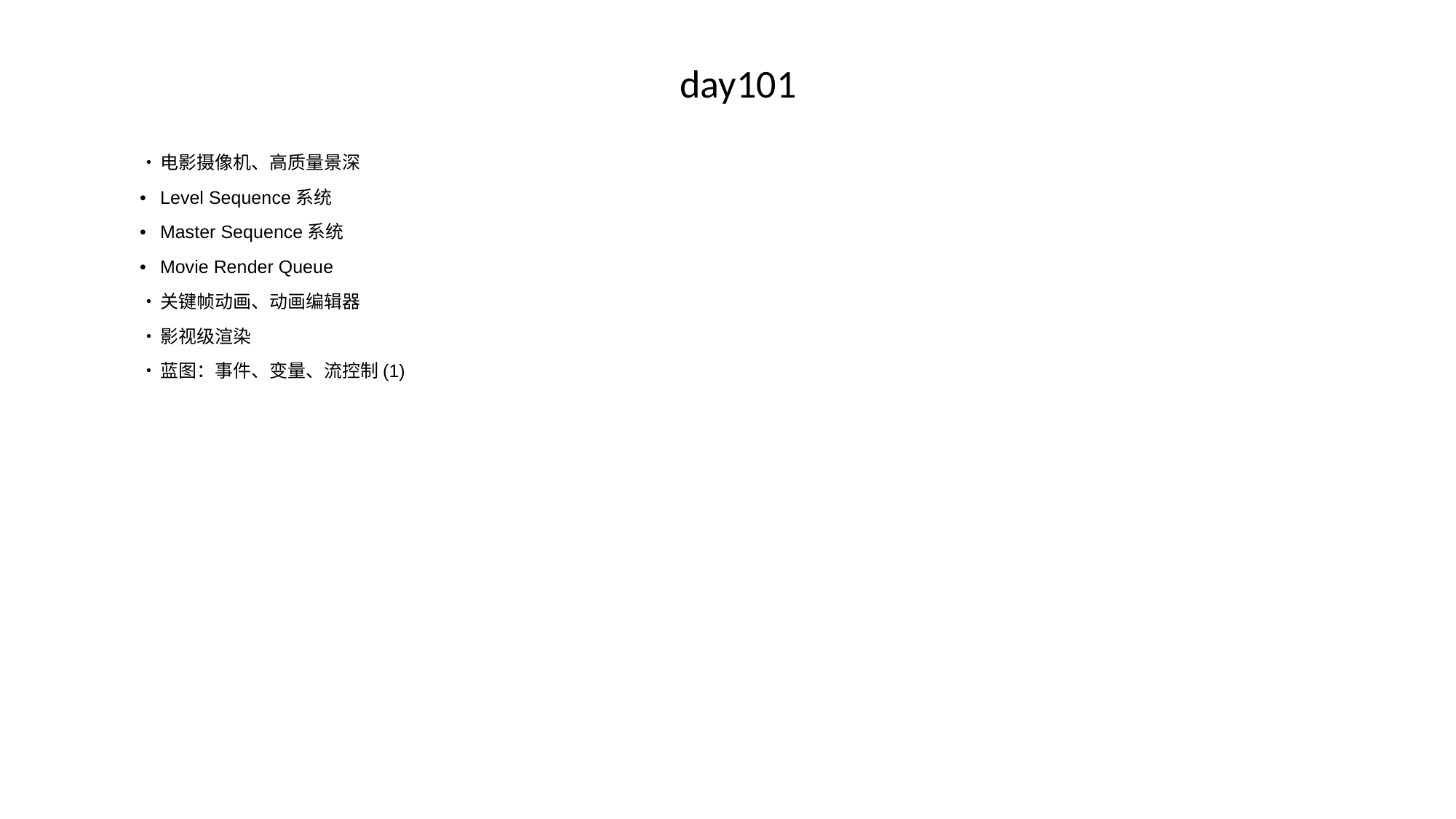

day101
•	电影摄像机、高质量景深
•	Level Sequence系统
•	Master Sequence系统
•	Movie Render Queue
•	关键帧动画、动画编辑器
•	影视级渲染
•	蓝图：事件、变量、流控制(1)